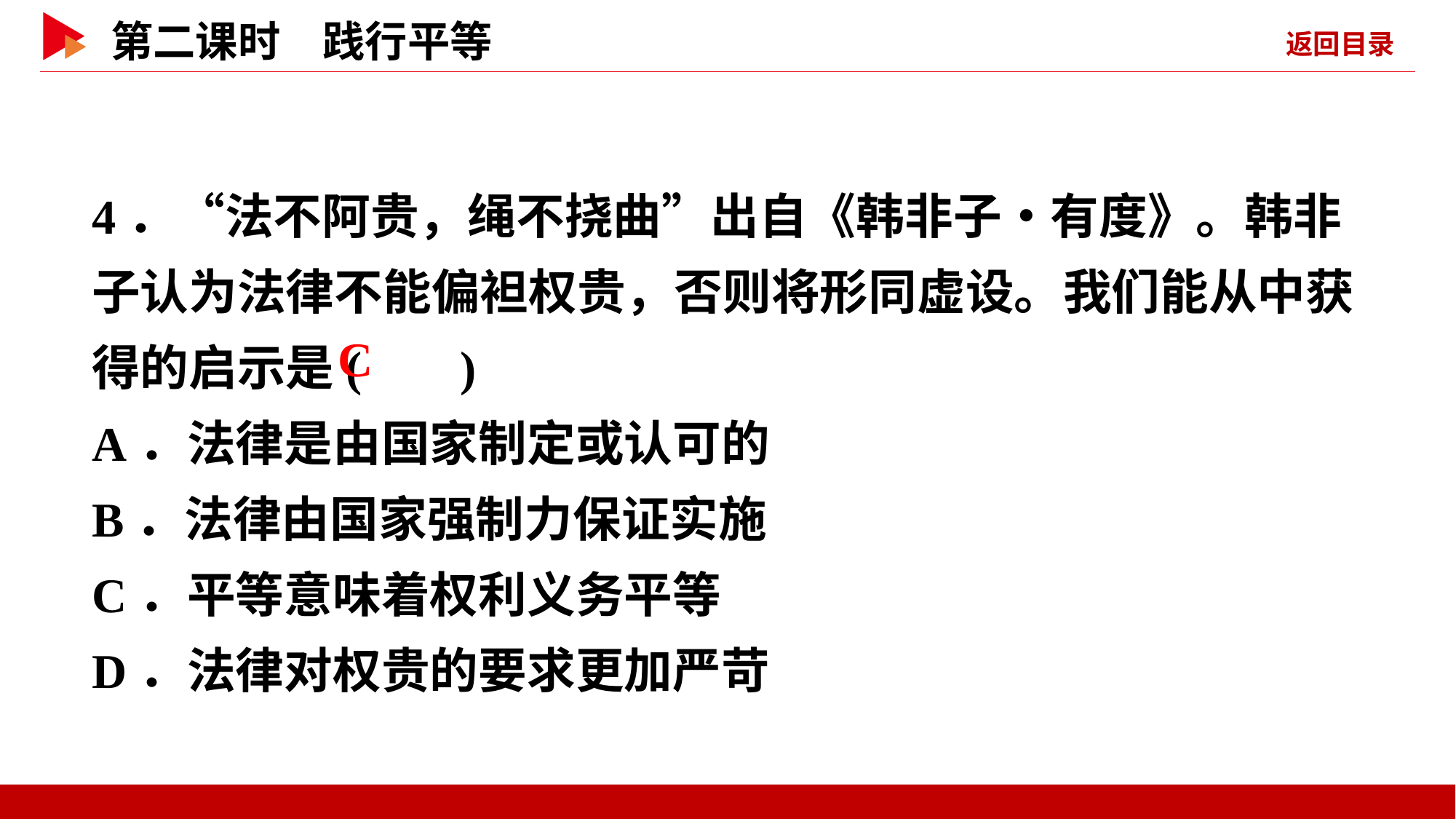

4．“法不阿贵，绳不挠曲”出自《韩非子•有度》。韩非子认为法律不能偏袒权贵，否则将形同虚设。我们能从中获得的启示是(        )
A．法律是由国家制定或认可的
B．法律由国家强制力保证实施
C．平等意味着权利义务平等
D．法律对权贵的要求更加严苛
   C